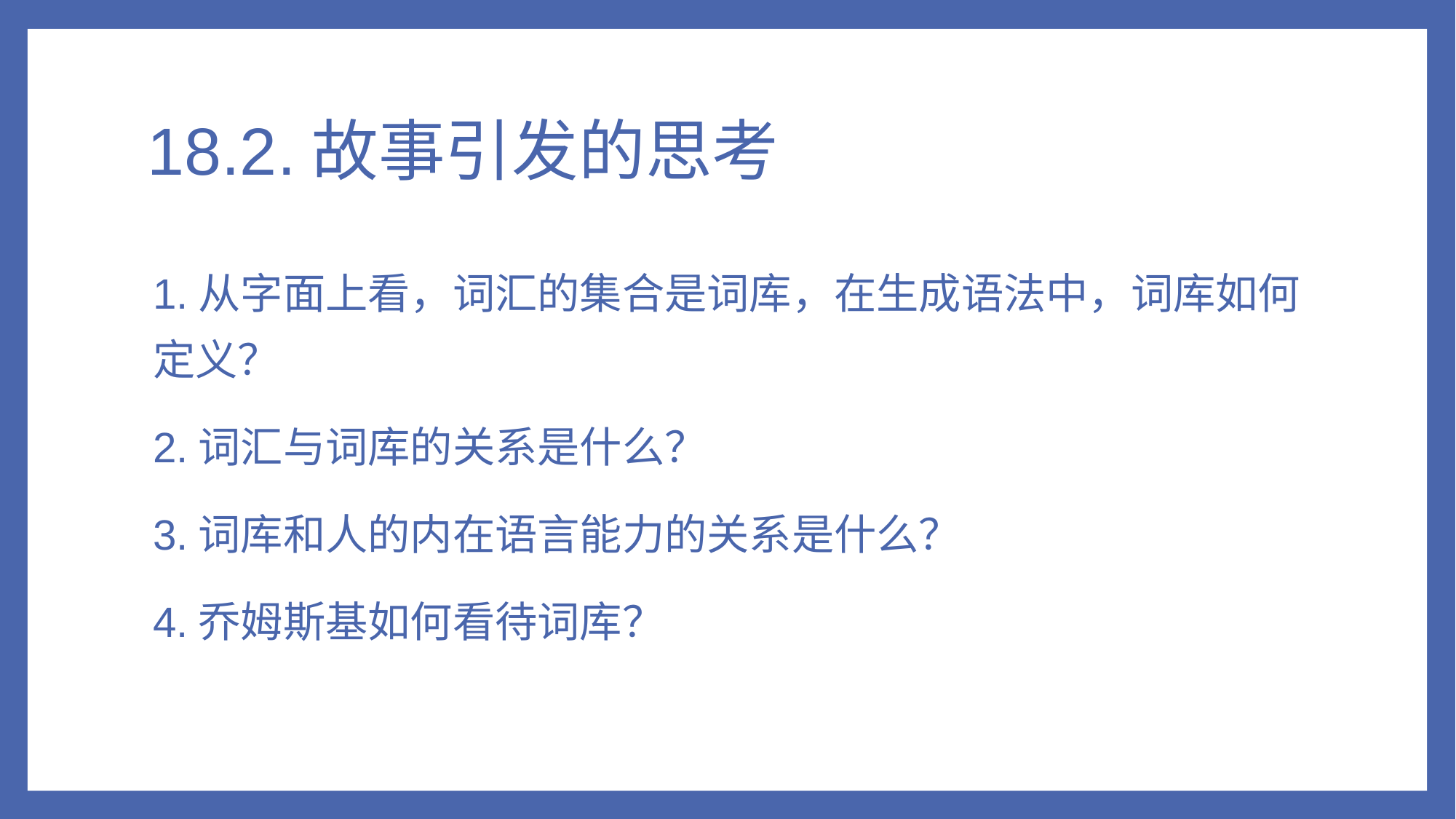

# 18.2.故事引发的思考
1.从字面上看，词汇的集合是词库，在生成语法中，词库如何定义？
2.词汇与词库的关系是什么？
3.词库和人的内在语言能力的关系是什么？
4.乔姆斯基如何看待词库？